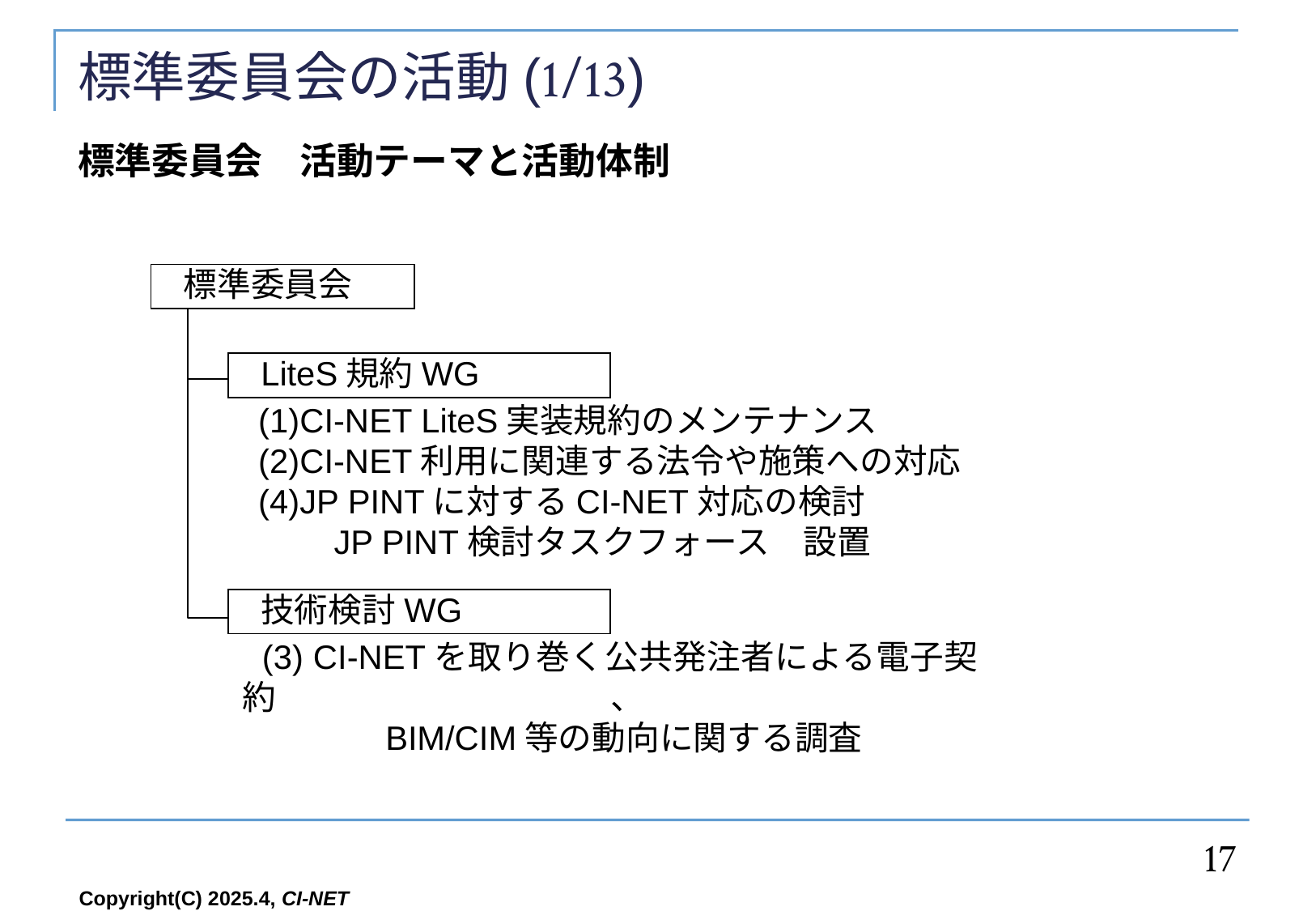

# 標準委員会の活動(1/13)
標準委員会　活動テーマと活動体制
標準委員会

LiteS規約WG
(1)CI-NET LiteS実装規約のメンテナンス
(2)CI-NET利用に関連する法令や施策への対応
(4)JP PINTに対するCI-NET対応の検討
　　JP PINT検討タスクフォース　設置
技術検討WG
(3) CI-NETを取り巻く公共発注者による電子契約、
　　　　BIM/CIM等の動向に関する調査
17